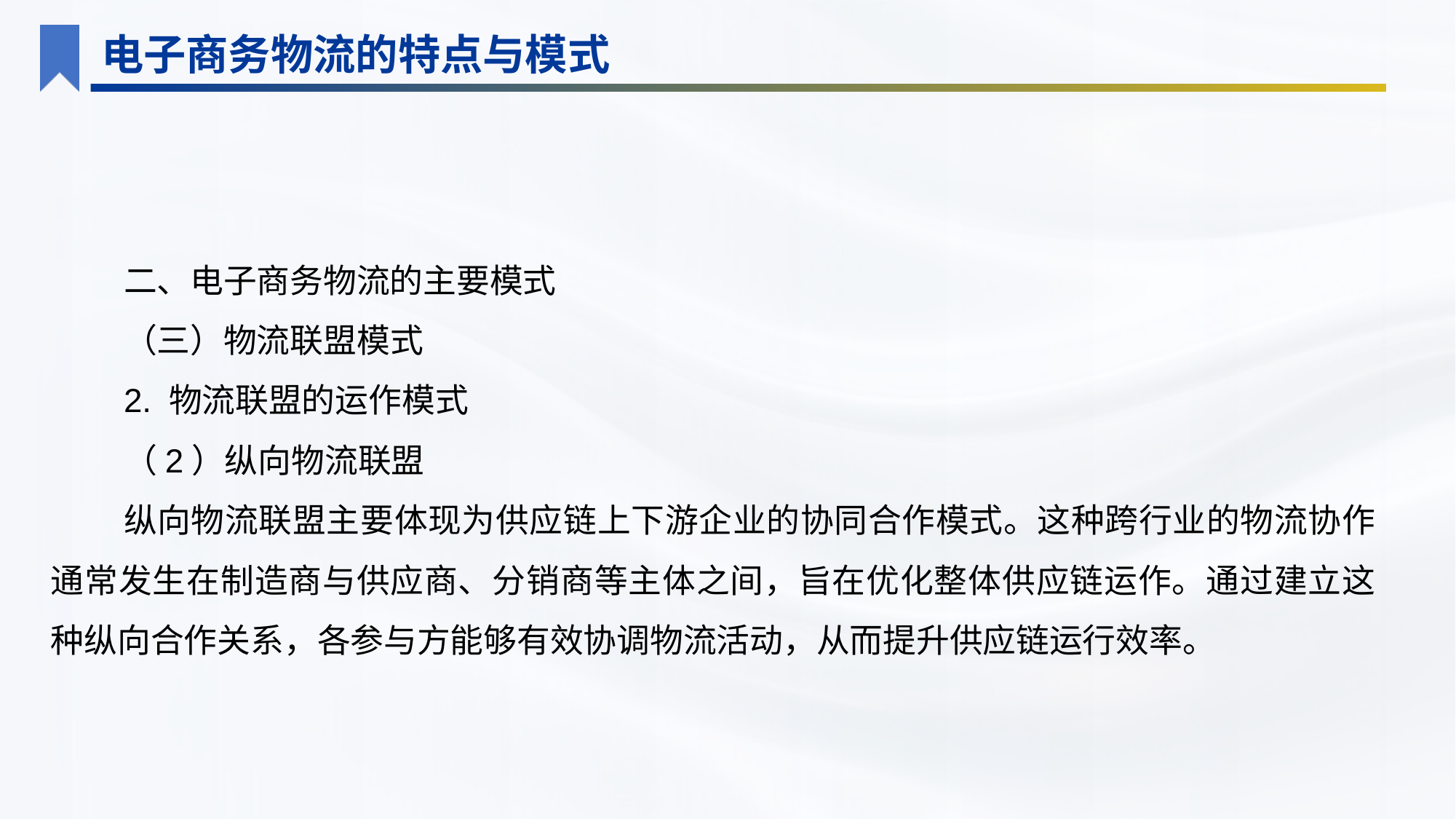

电子商务物流的特点与模式
二、电子商务物流的主要模式
（三）物流联盟模式
2. 物流联盟的运作模式
（2）纵向物流联盟
纵向物流联盟主要体现为供应链上下游企业的协同合作模式。这种跨行业的物流协作通常发生在制造商与供应商、分销商等主体之间，旨在优化整体供应链运作。通过建立这种纵向合作关系，各参与方能够有效协调物流活动，从而提升供应链运行效率。